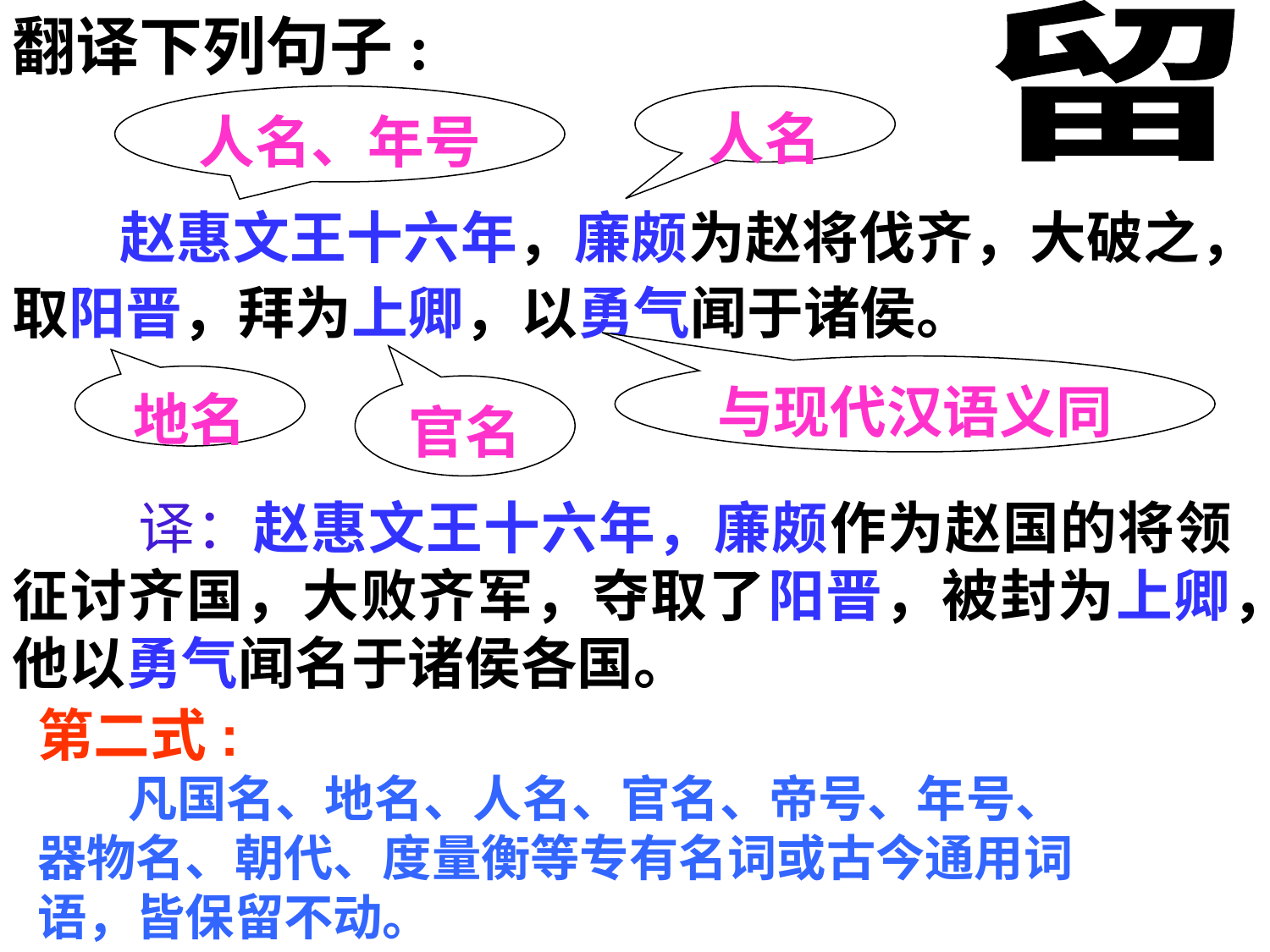

翻译下列句子:
留
人名、年号
人名
       赵惠文王十六年，廉颇为赵将伐齐，大破之，取阳晋，拜为上卿，以勇气闻于诸侯。
与现代汉语义同
地名
官名
              译：赵惠文王十六年，廉颇作为赵国的将领征讨齐国，大败齐军，夺取了阳晋，被封为上卿，他以勇气闻名于诸侯各国。
第二式:
       凡国名、地名、人名、官名、帝号、年号、器物名、朝代、度量衡等专有名词或古今通用词语，皆保留不动。